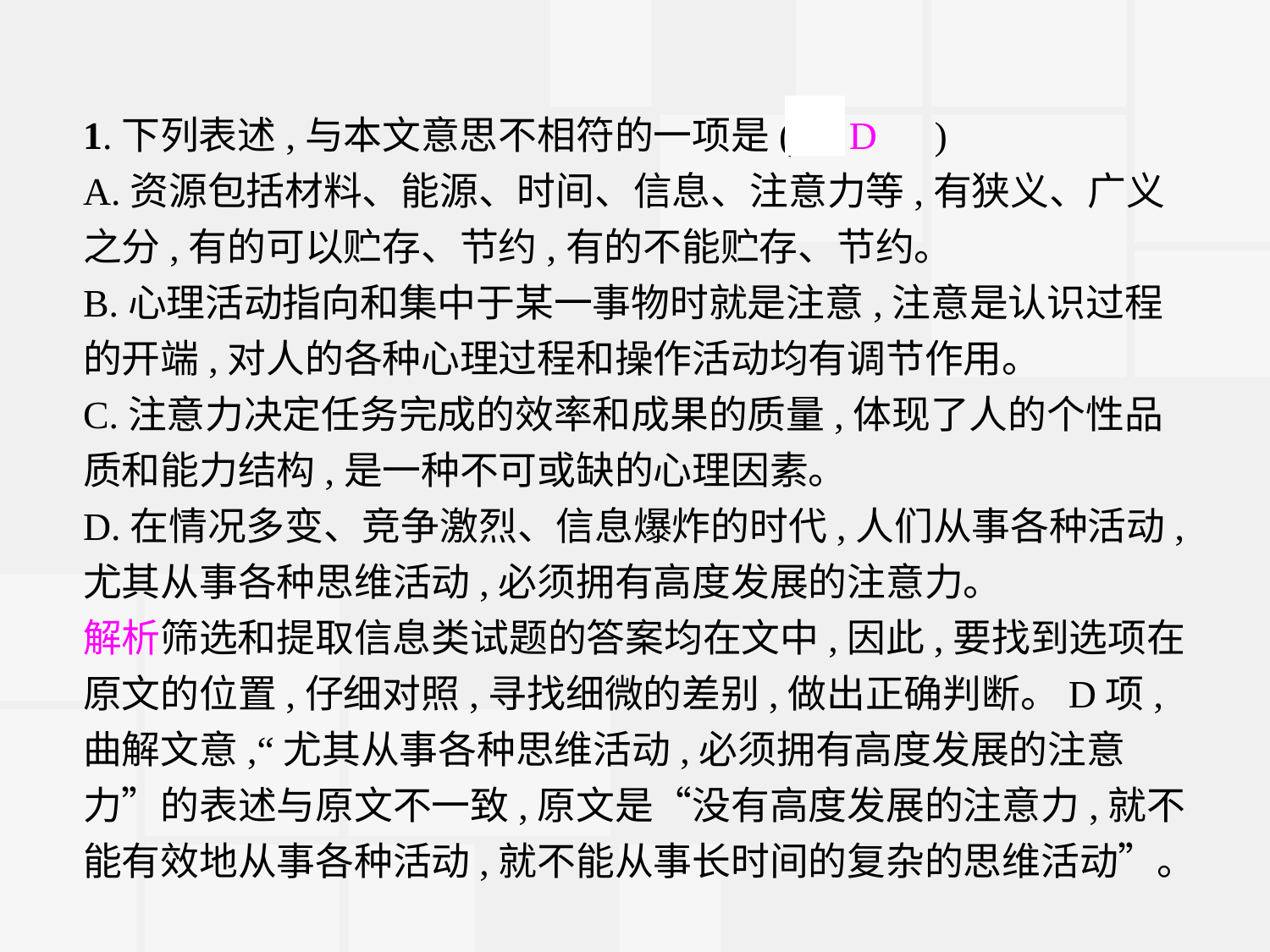

1.下列表述,与本文意思不相符的一项是(　D　)
A.资源包括材料、能源、时间、信息、注意力等,有狭义、广义之分,有的可以贮存、节约,有的不能贮存、节约。
B.心理活动指向和集中于某一事物时就是注意,注意是认识过程的开端,对人的各种心理过程和操作活动均有调节作用。
C.注意力决定任务完成的效率和成果的质量,体现了人的个性品质和能力结构,是一种不可或缺的心理因素。
D.在情况多变、竞争激烈、信息爆炸的时代,人们从事各种活动,尤其从事各种思维活动,必须拥有高度发展的注意力。
解析筛选和提取信息类试题的答案均在文中,因此,要找到选项在原文的位置,仔细对照,寻找细微的差别,做出正确判断。D项,曲解文意,“尤其从事各种思维活动,必须拥有高度发展的注意力”的表述与原文不一致,原文是“没有高度发展的注意力,就不能有效地从事各种活动,就不能从事长时间的复杂的思维活动”。